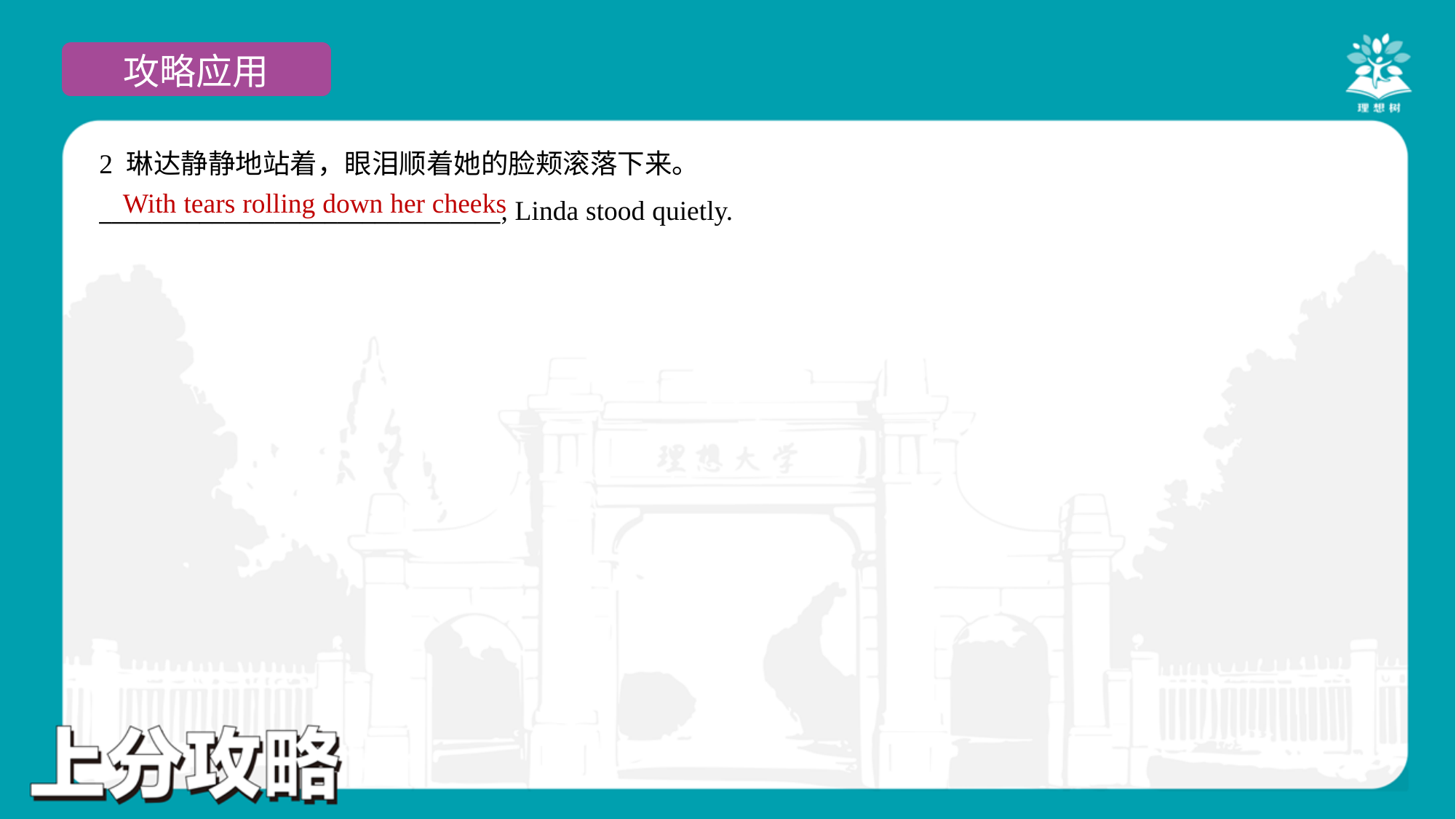

2 琳达静静地站着，眼泪顺着她的脸颊滚落下来。
________________________________, Linda stood quietly.
With tears rolling down her cheeks